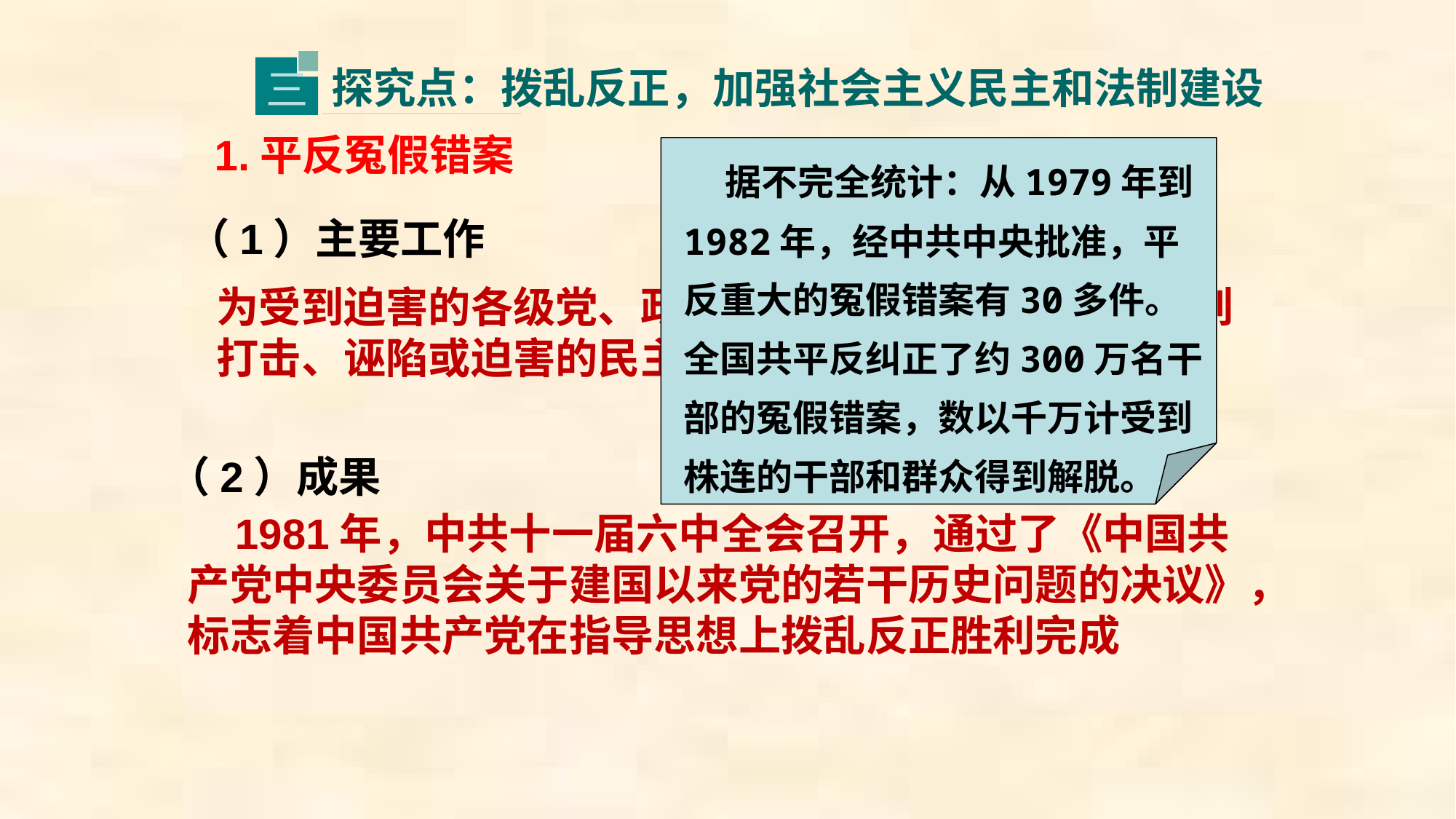

三

一
探究点：拨乱反正，加强社会主义民主和法制建设
一
1.平反冤假错案

    据不完全统计：从1979年到1982年，经中共中央批准，平反重大的冤假错案有30多件。全国共平反纠正了约300万名干部的冤假错案，数以千万计受到株连的干部和群众得到解脱。
（1）主要工作
为受到迫害的各级党、政、军机关干部平反，恢复受到打击、诬陷或迫害的民主人士和知识分子的名誉
（2）成果
    1981年，中共十一届六中全会召开，通过了《中国共产党中央委员会关于建国以来党的若干历史问题的决议》，标志着中国共产党在指导思想上拨乱反正胜利完成